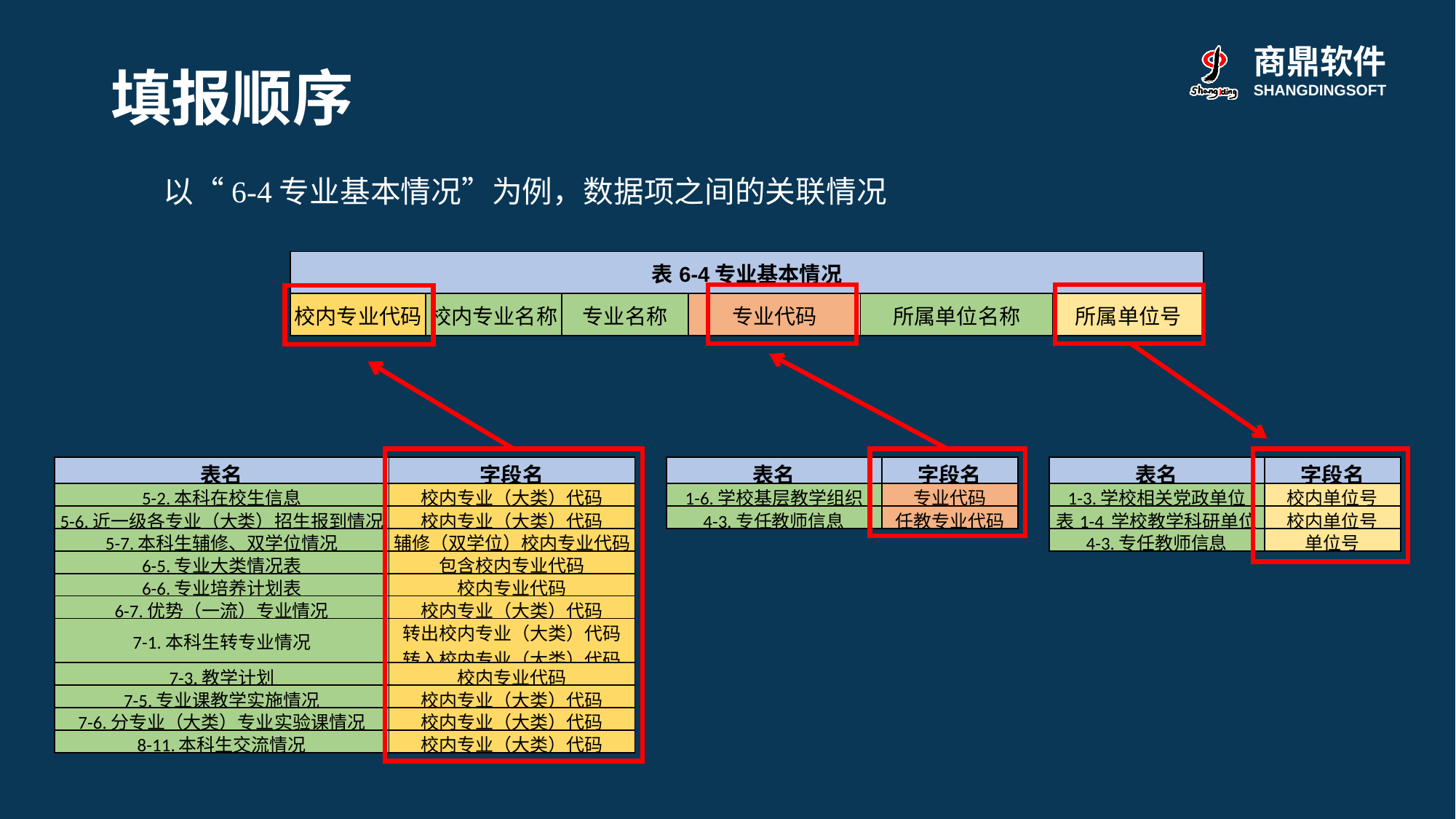

填报顺序
以“6-4专业基本情况”为例，数据项之间的关联情况
| 表6-4专业基本情况 |  |  |  |  |  |
| --- | --- | --- | --- | --- | --- |
| 校内专业代码 | 校内专业名称 | 专业名称 | 专业代码 | 所属单位名称 | 所属单位号 |

| 表名 | 字段名 |
| --- | --- |
| 1-6.学校基层教学组织 | 专业代码 |
| 4-3.专任教师信息 | 任教专业代码 |
| 表名 | 字段名 |
| --- | --- |
| 5-2.本科在校生信息 | 校内专业（大类）代码 |
| 5-6.近一级各专业（大类）招生报到情况 | 校内专业（大类）代码 |
| 5-7.本科生辅修、双学位情况 | 辅修（双学位）校内专业代码 |
| 6-5.专业大类情况表 | 包含校内专业代码 |
| 6-6.专业培养计划表 | 校内专业代码 |
| 6-7.优势（一流）专业情况 | 校内专业（大类）代码 |
| 7-1.本科生转专业情况 | 转出校内专业（大类）代码 转入校内专业（大类）代码 |
| 7-3.教学计划 | 校内专业代码 |
| 7-5.专业课教学实施情况 | 校内专业（大类）代码 |
| 7-6.分专业（大类）专业实验课情况 | 校内专业（大类）代码 |
| 8-11.本科生交流情况 | 校内专业（大类）代码 |
| 表名 | 字段名 |
| --- | --- |
| 1-3.学校相关党政单位 | 校内单位号 |
| 表1-4 学校教学科研单位 | 校内单位号 |
| 4-3.专任教师信息 | 单位号 |